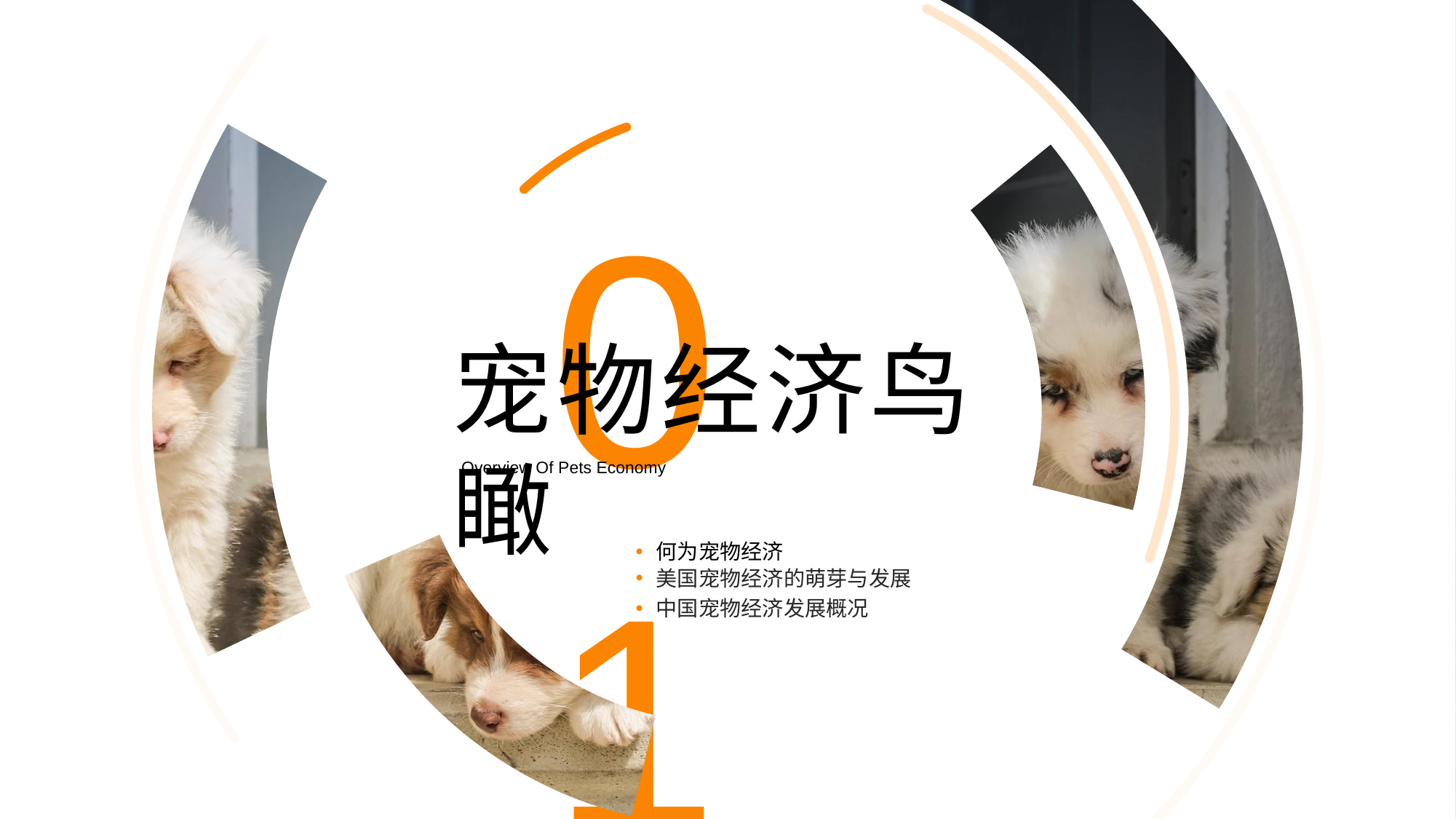

01
宠物经济鸟瞰
Overview Of Pets Economy
何为宠物经济

美国宠物经济的萌芽与发展
中国宠物经济发展概况